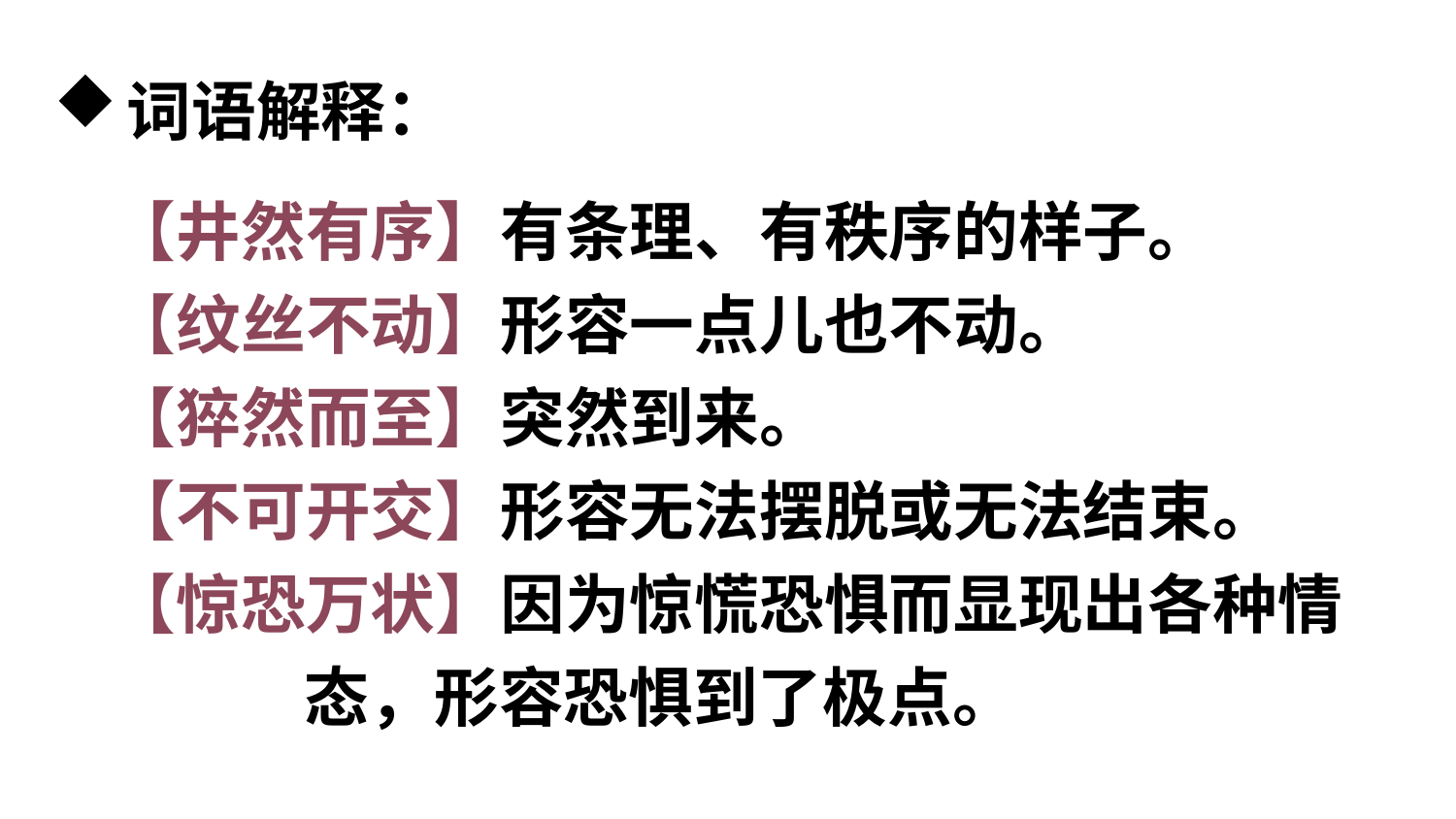

词语解释：
【井然有序】有条理、有秩序的样子。
【纹丝不动】形容一点儿也不动。
【猝然而至】突然到来。
【不可开交】形容无法摆脱或无法结束。
【惊恐万状】因为惊慌恐惧而显现出各种情
            态，形容恐惧到了极点。